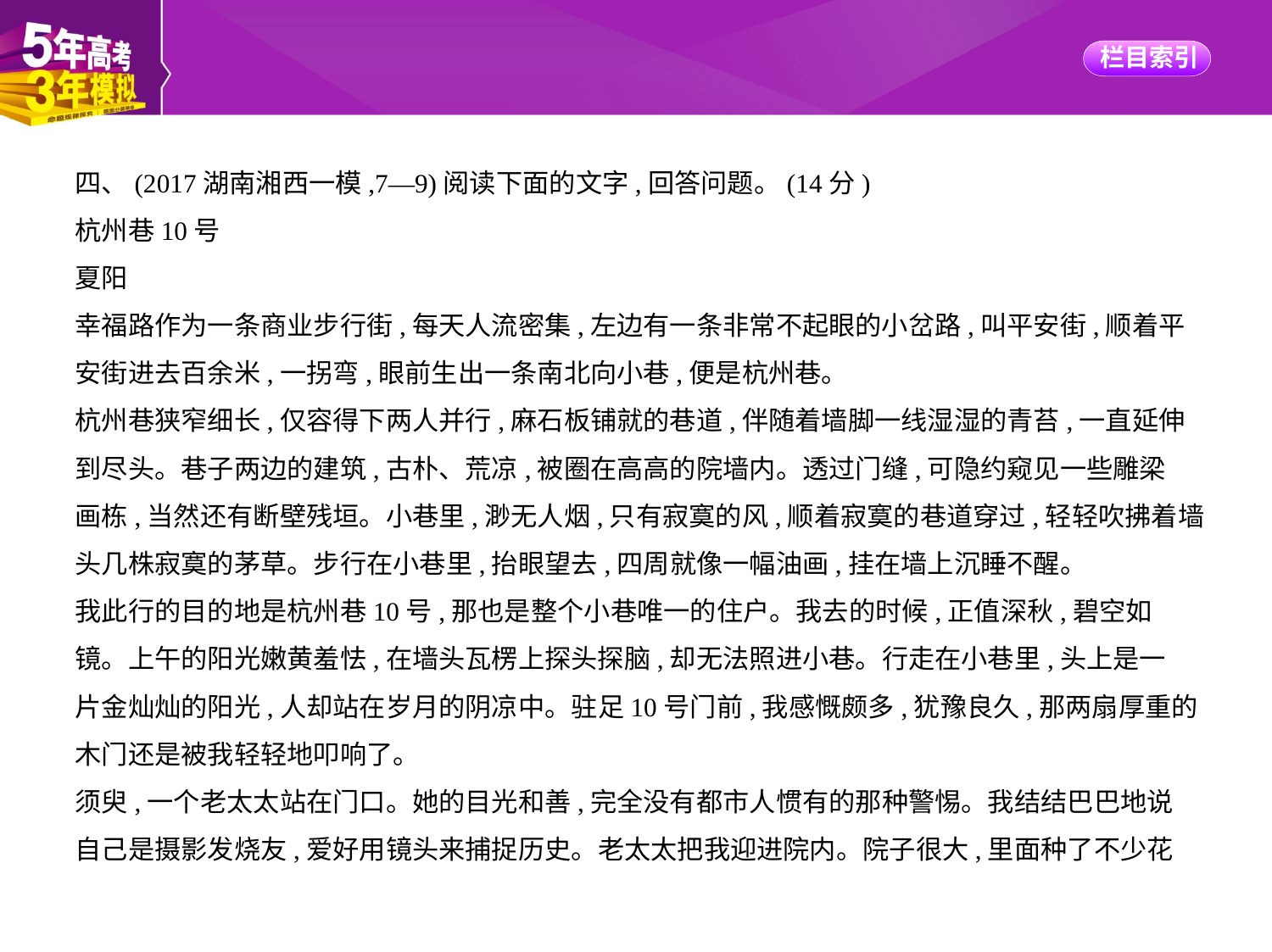

四、(2017湖南湘西一模,7—9)阅读下面的文字,回答问题。(14分)
杭州巷10号
夏阳
幸福路作为一条商业步行街,每天人流密集,左边有一条非常不起眼的小岔路,叫平安街,顺着平
安街进去百余米,一拐弯,眼前生出一条南北向小巷,便是杭州巷。
杭州巷狭窄细长,仅容得下两人并行,麻石板铺就的巷道,伴随着墙脚一线湿湿的青苔,一直延伸
到尽头。巷子两边的建筑,古朴、荒凉,被圈在高高的院墙内。透过门缝,可隐约窥见一些雕梁
画栋,当然还有断壁残垣。小巷里,渺无人烟,只有寂寞的风,顺着寂寞的巷道穿过,轻轻吹拂着墙
头几株寂寞的茅草。步行在小巷里,抬眼望去,四周就像一幅油画,挂在墙上沉睡不醒。
我此行的目的地是杭州巷10号,那也是整个小巷唯一的住户。我去的时候,正值深秋,碧空如
镜。上午的阳光嫩黄羞怯,在墙头瓦楞上探头探脑,却无法照进小巷。行走在小巷里,头上是一
片金灿灿的阳光,人却站在岁月的阴凉中。驻足10号门前,我感慨颇多,犹豫良久,那两扇厚重的
木门还是被我轻轻地叩响了。
须臾,一个老太太站在门口。她的目光和善,完全没有都市人惯有的那种警惕。我结结巴巴地说
自己是摄影发烧友,爱好用镜头来捕捉历史。老太太把我迎进院内。院子很大,里面种了不少花